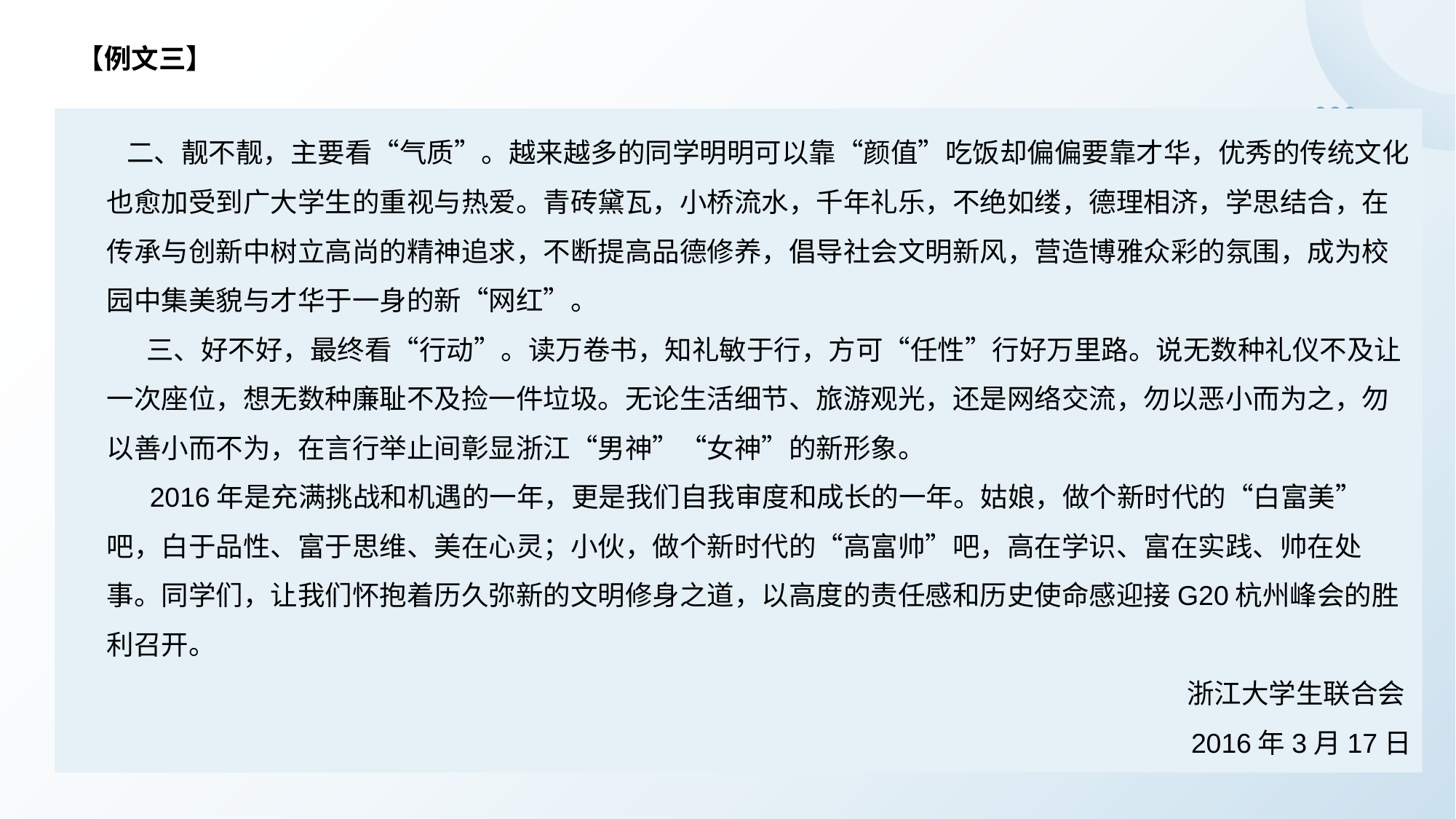

【例文三】
        二、靓不靓，主要看“气质”。越来越多的同学明明可以靠“颜值”吃饭却偏偏要靠才华，优秀的传统文化也愈加受到广大学生的重视与热爱。青砖黛瓦，小桥流水，千年礼乐，不绝如缕，德理相济，学思结合，在传承与创新中树立高尚的精神追求，不断提高品德修养，倡导社会文明新风，营造博雅众彩的氛围，成为校园中集美貌与才华于一身的新“网红”。
            三、好不好，最终看“行动”。读万卷书，知礼敏于行，方可“任性”行好万里路。说无数种礼仪不及让一次座位，想无数种廉耻不及捡一件垃圾。无论生活细节、旅游观光，还是网络交流，勿以恶小而为之，勿以善小而不为，在言行举止间彰显浙江“男神”“女神”的新形象。
           2016年是充满挑战和机遇的一年，更是我们自我审度和成长的一年。姑娘，做个新时代的“白富美”吧，白于品性、富于思维、美在心灵；小伙，做个新时代的“高富帅”吧，高在学识、富在实践、帅在处事。同学们，让我们怀抱着历久弥新的文明修身之道，以高度的责任感和历史使命感迎接G20杭州峰会的胜利召开。
                                              浙江大学生联合会
                                               2016年3月17日